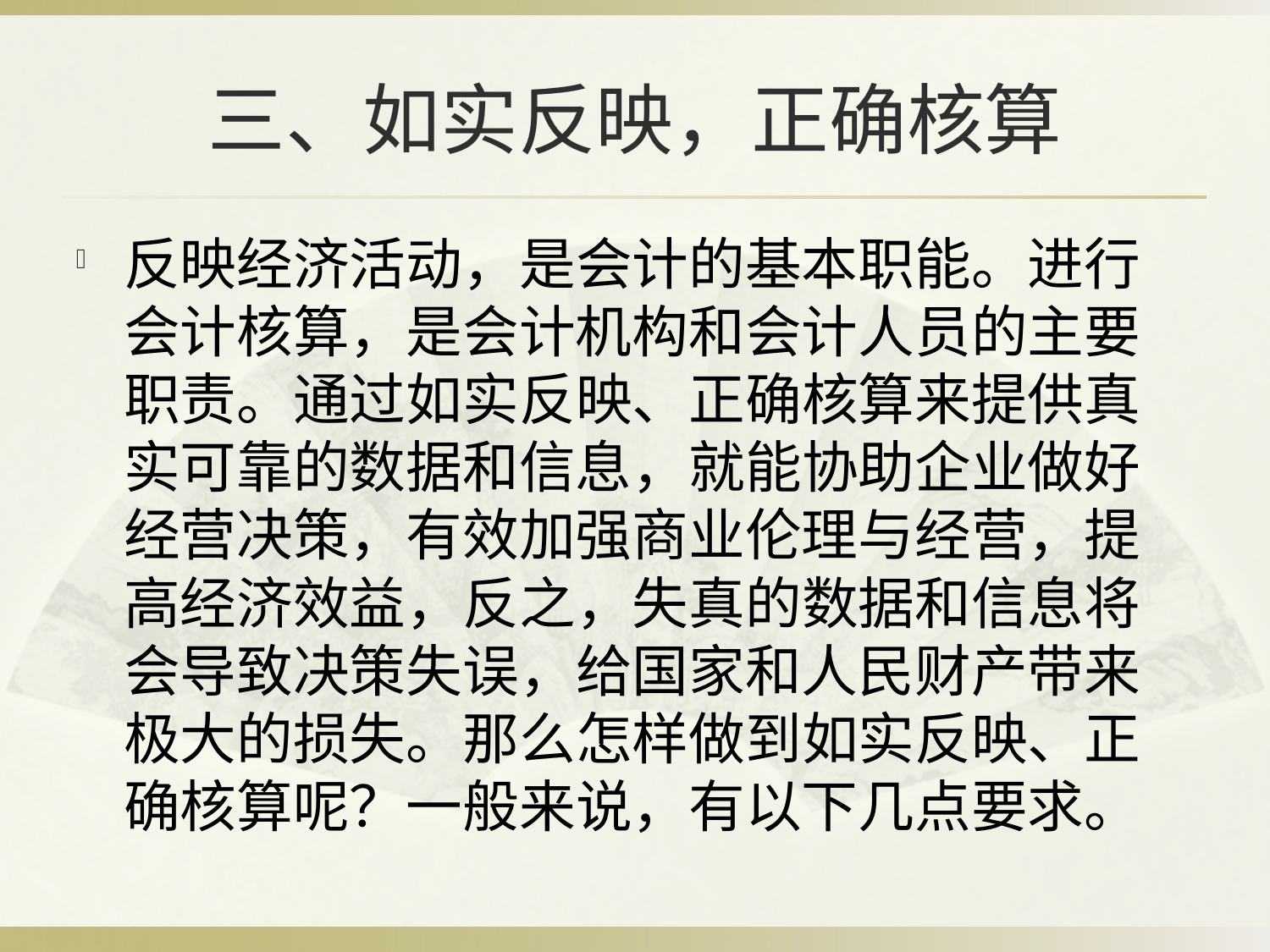

# 三、如实反映，正确核算
反映经济活动，是会计的基本职能。进行会计核算，是会计机构和会计人员的主要职责。通过如实反映、正确核算来提供真实可靠的数据和信息，就能协助企业做好经营决策，有效加强商业伦理与经营，提高经济效益，反之，失真的数据和信息将会导致决策失误，给国家和人民财产带来极大的损失。那么怎样做到如实反映、正确核算呢？一般来说，有以下几点要求。